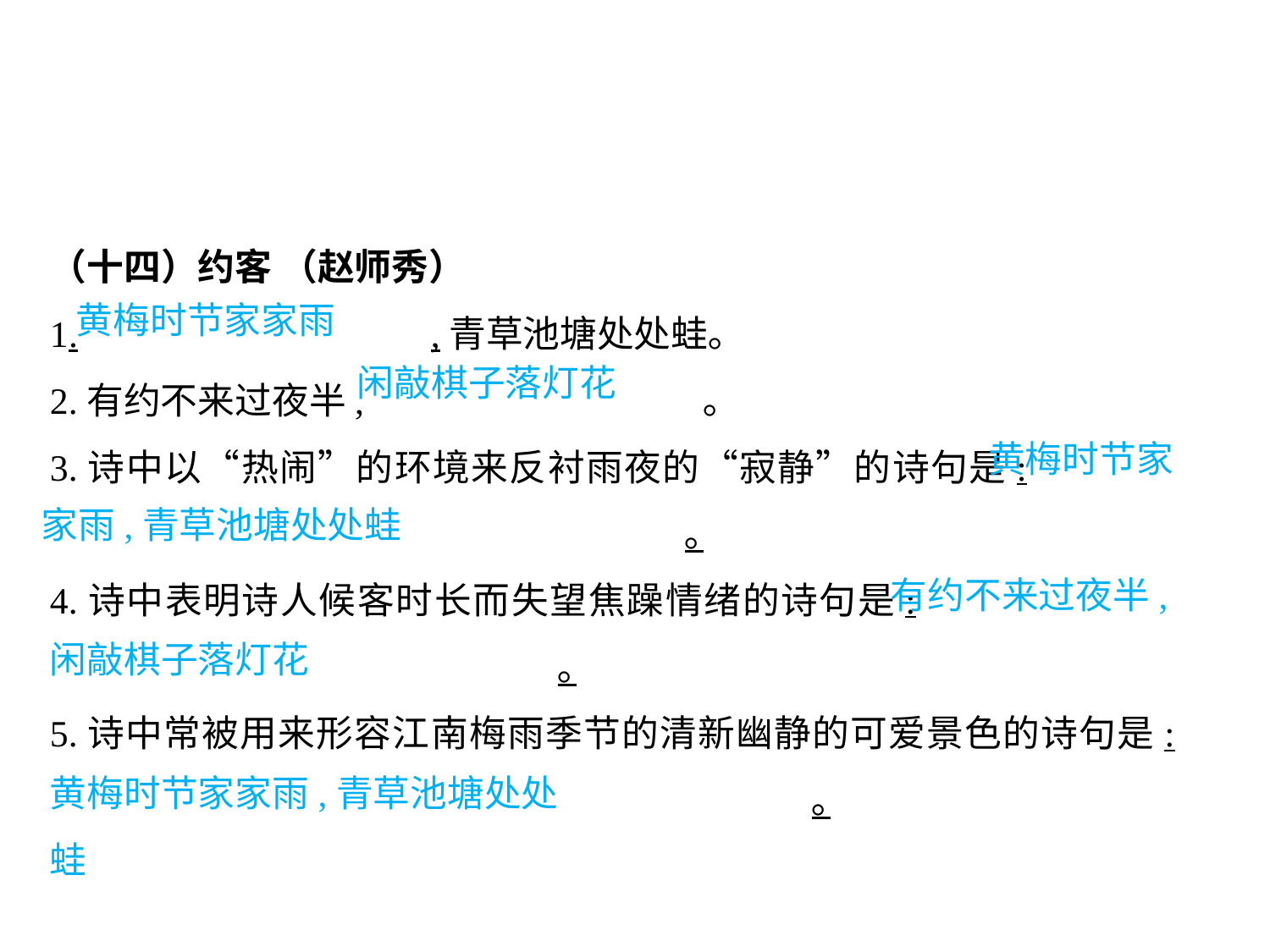

（十四）约客 （赵师秀）
1.			,青草池塘处处蛙｡
2.有约不来过夜半,			 ｡
3.诗中以“热闹”的环境来反衬雨夜的“寂静”的诗句是:							｡
4.诗中表明诗人候客时长而失望焦躁情绪的诗句是:							｡
5.诗中常被用来形容江南梅雨季节的清新幽静的可爱景色的诗句是:							｡
黄梅时节家家雨
闲敲棋子落灯花
黄梅时节家
家雨,青草池塘处处蛙
有约不来过夜半,
闲敲棋子落灯花
黄梅时节家家雨,青草池塘处处蛙